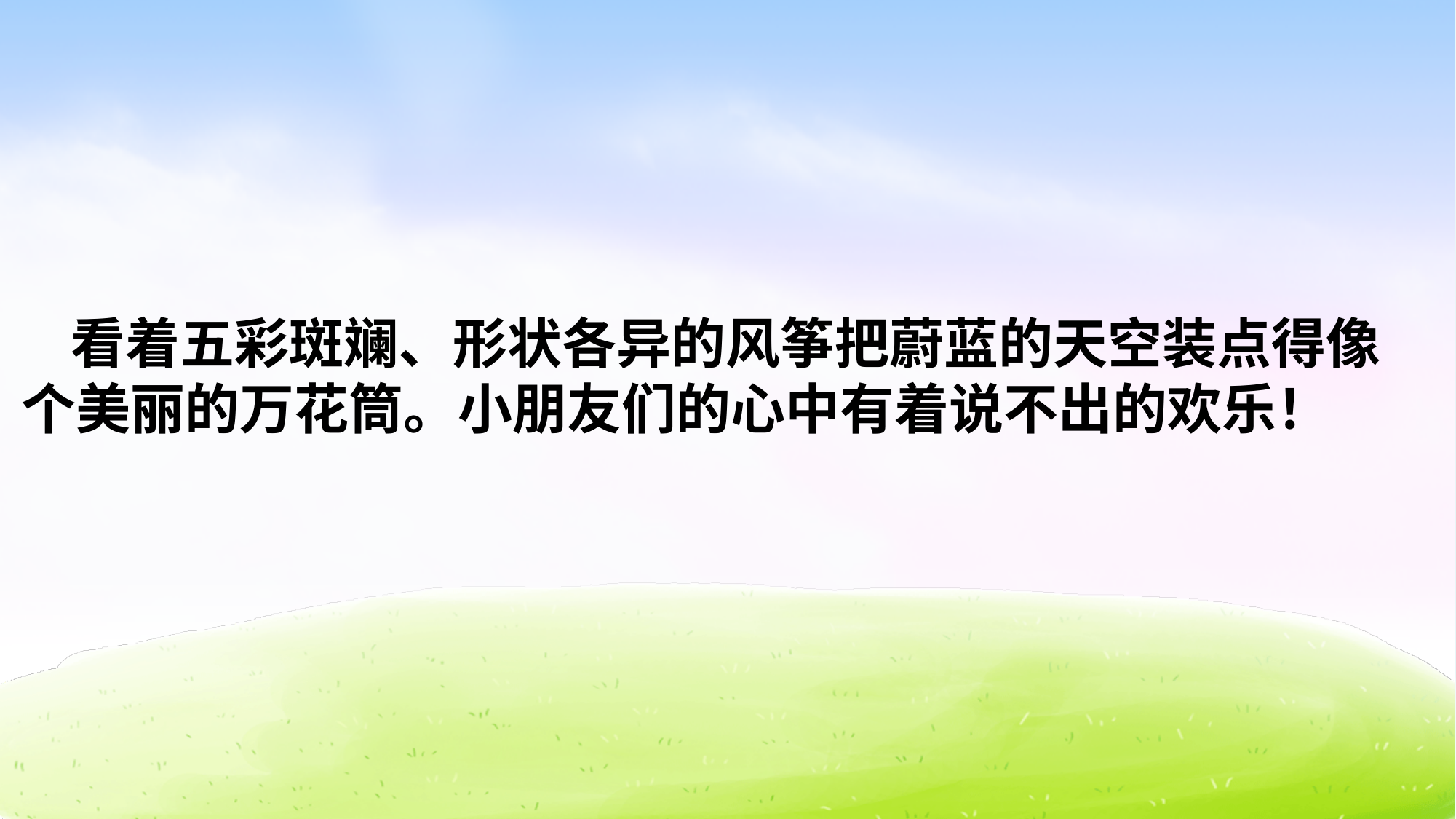

看着五彩斑斓、形状各异的风筝把蔚蓝的天空装点得像个美丽的万花筒。小朋友们的心中有着说不出的欢乐！